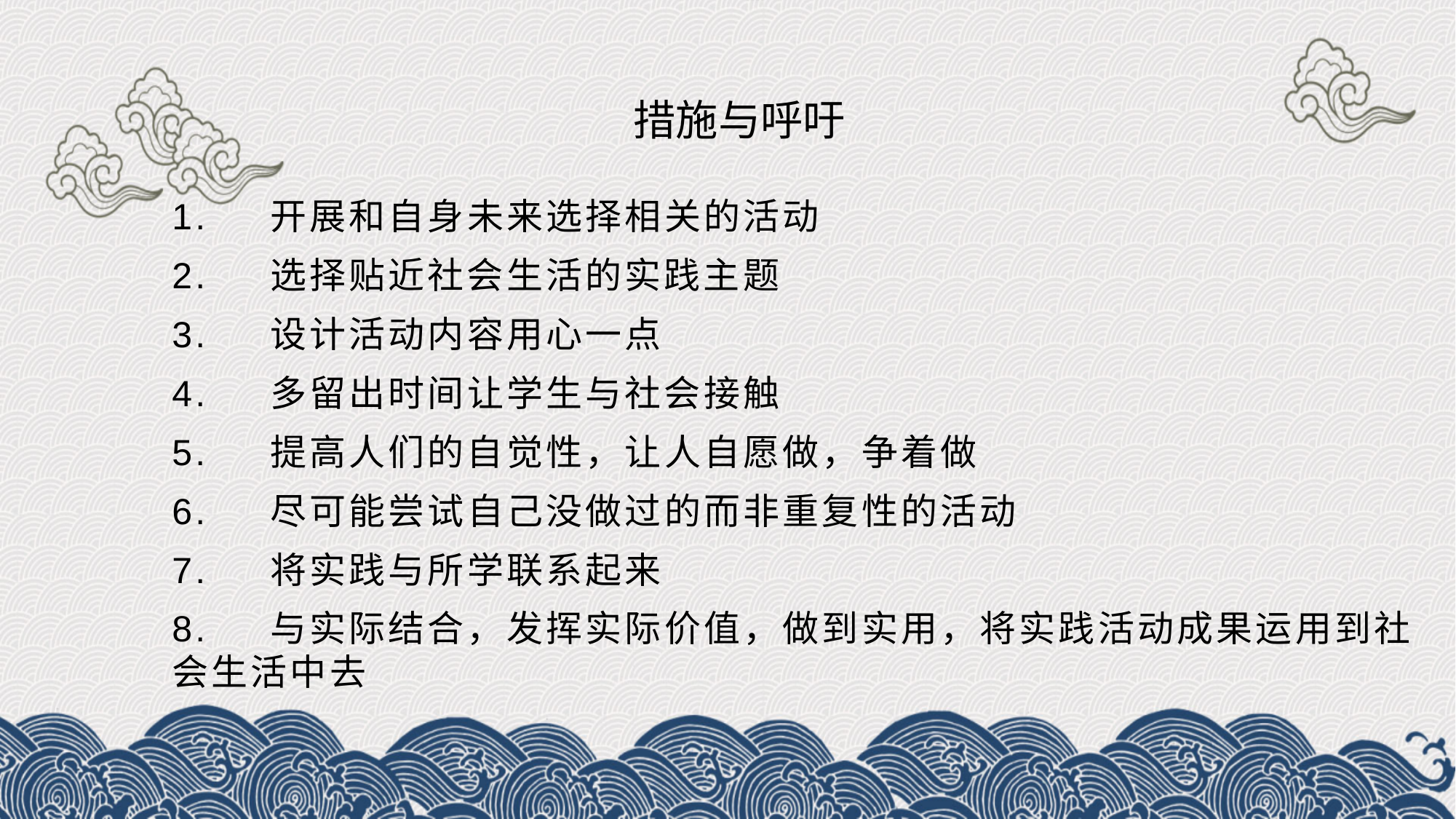

措施与呼吁
1.    开展和自身未来选择相关的活动
2.    选择贴近社会生活的实践主题
3.    设计活动内容用心一点
4.    多留出时间让学生与社会接触
5.    提高人们的自觉性，让人自愿做，争着做
6.    尽可能尝试自己没做过的而非重复性的活动
7.    将实践与所学联系起来
8.    与实际结合，发挥实际价值，做到实用，将实践活动成果运用到社会生活中去